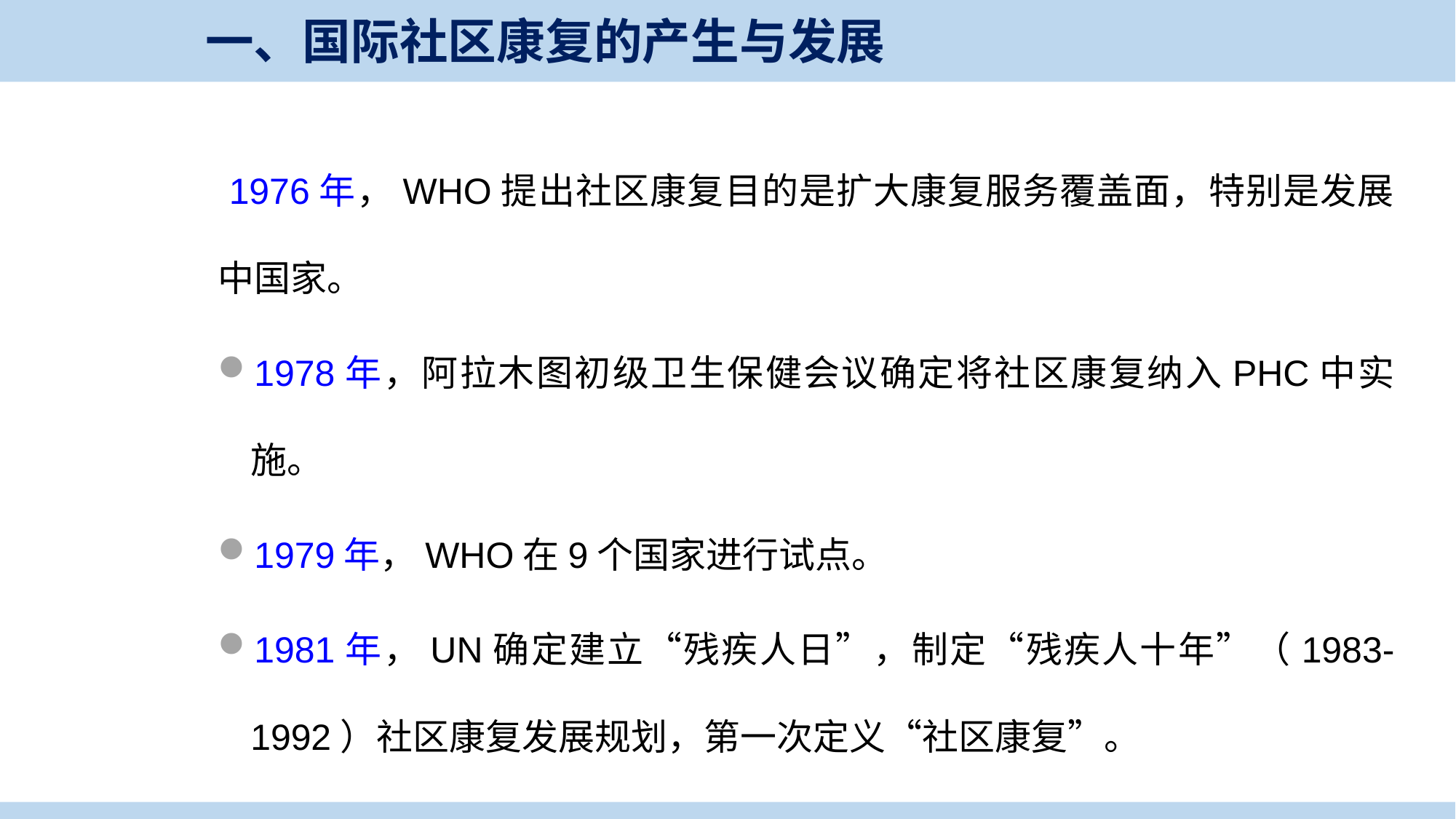

一、国际社区康复的产生与发展
 1976年，WHO提出社区康复目的是扩大康复服务覆盖面，特别是发展中国家。
1978年，阿拉木图初级卫生保健会议确定将社区康复纳入PHC中实施。
1979年，WHO在9个国家进行试点。
1981年，UN确定建立“残疾人日”，制定“残疾人十年”（1983-1992）社区康复发展规划，第一次定义“社区康复”。